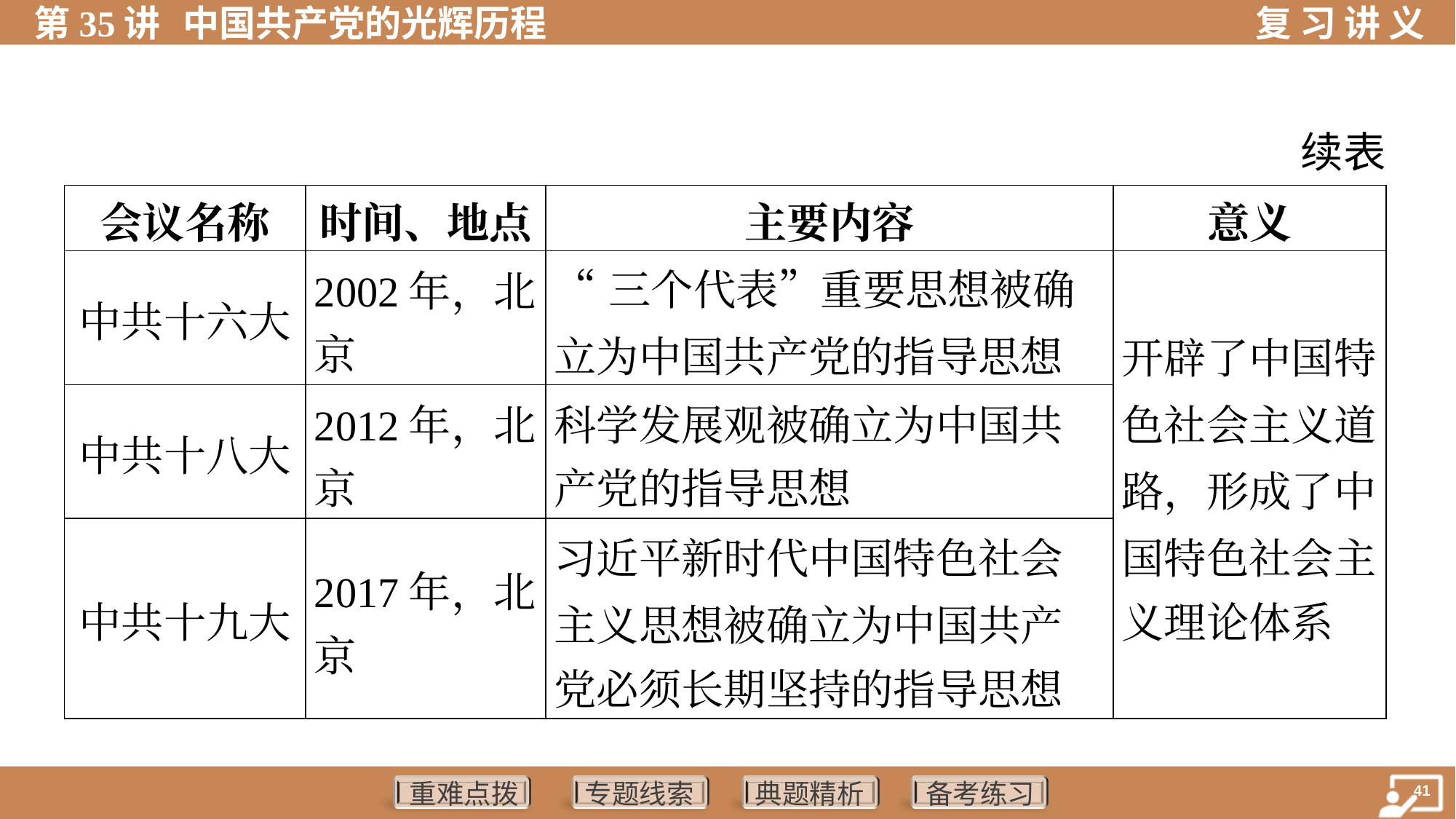

续表
| 会议名称 | 时间、地点 | 主要内容 | 意义 |
| --- | --- | --- | --- |
| 中共十六大 | 2002年，北 京 | “三个代表”重要思想被确立为中国共产党的指导思想 | 开辟了中国特 色社会主义道 路，形成了中 国特色社会主 义理论体系 |
| 中共十八大 | 2012年，北 京 | 科学发展观被确立为中国共 产党的指导思想 |  |
| 中共十九大 | 2017年，北 京 | 习近平新时代中国特色社会 主义思想被确立为中国共产 党必须长期坚持的指导思想 |  |